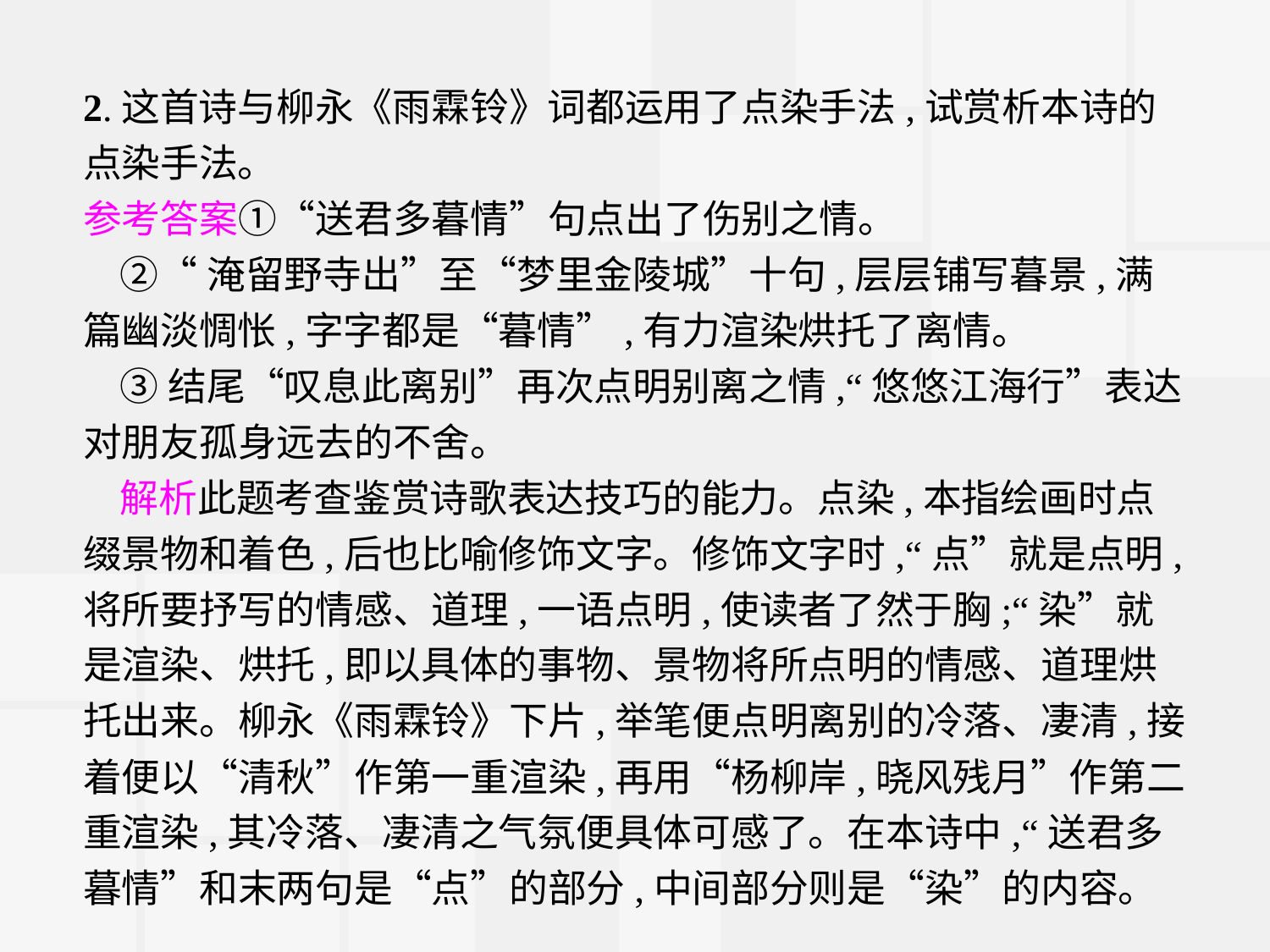

2.这首诗与柳永《雨霖铃》词都运用了点染手法,试赏析本诗的点染手法。
参考答案①“送君多暮情”句点出了伤别之情。
②“淹留野寺出”至“梦里金陵城”十句,层层铺写暮景,满篇幽淡惆怅,字字都是“暮情”,有力渲染烘托了离情。
③结尾“叹息此离别”再次点明别离之情,“悠悠江海行”表达对朋友孤身远去的不舍。
解析此题考查鉴赏诗歌表达技巧的能力。点染,本指绘画时点缀景物和着色,后也比喻修饰文字。修饰文字时,“点”就是点明,将所要抒写的情感、道理,一语点明,使读者了然于胸;“染”就是渲染、烘托,即以具体的事物、景物将所点明的情感、道理烘托出来。柳永《雨霖铃》下片,举笔便点明离别的冷落、凄清,接着便以“清秋”作第一重渲染,再用“杨柳岸,晓风残月”作第二重渲染,其冷落、凄清之气氛便具体可感了。在本诗中,“送君多暮情”和末两句是“点”的部分,中间部分则是“染”的内容。